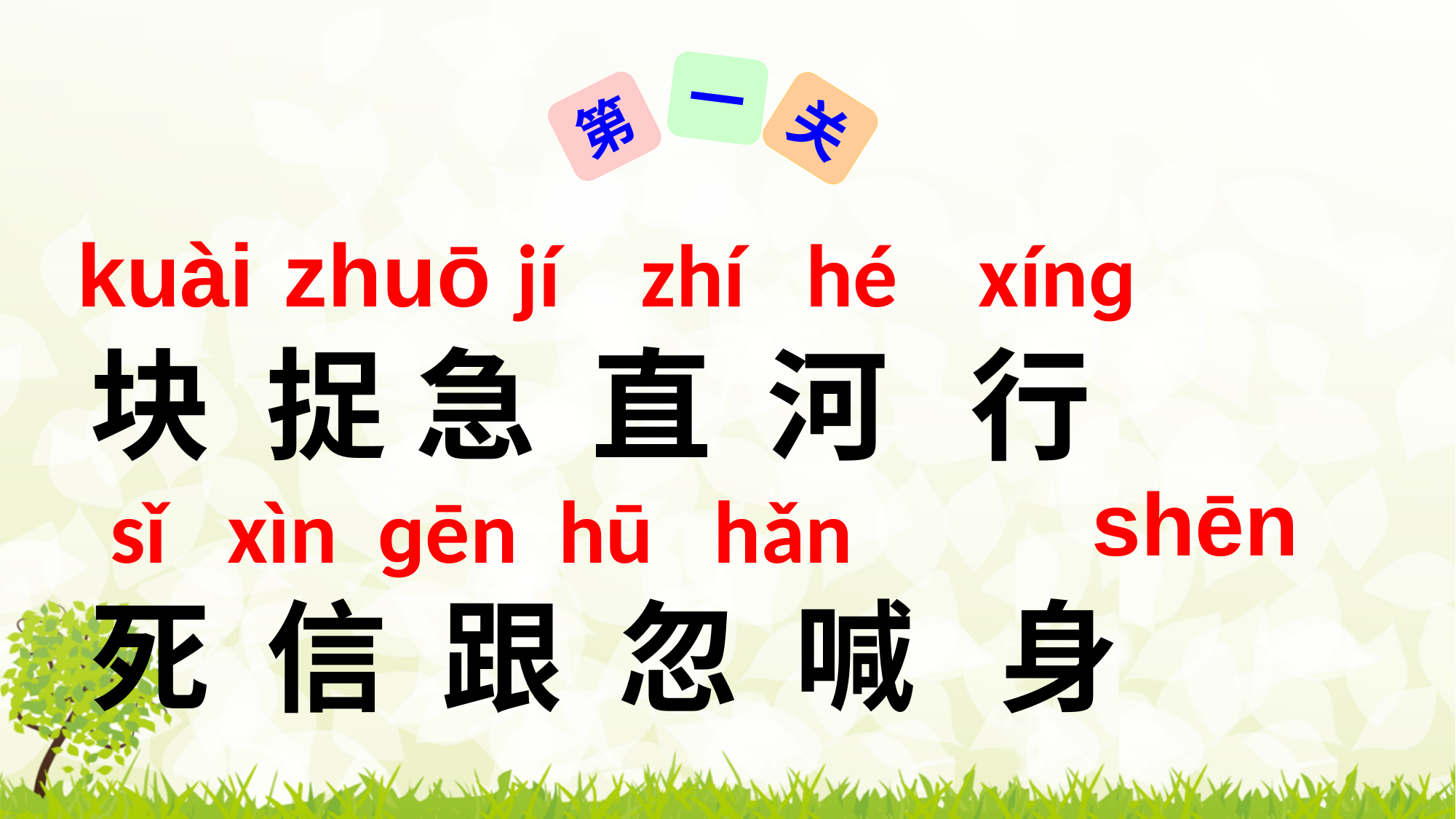

一
第
关
kuài
zhuō jí    zhí   hé    xínɡ
块  捉 急  直  河   行
 sǐ   xìn  ɡēn  hū   hǎn
死  信  跟  忽  喊   身

shēn